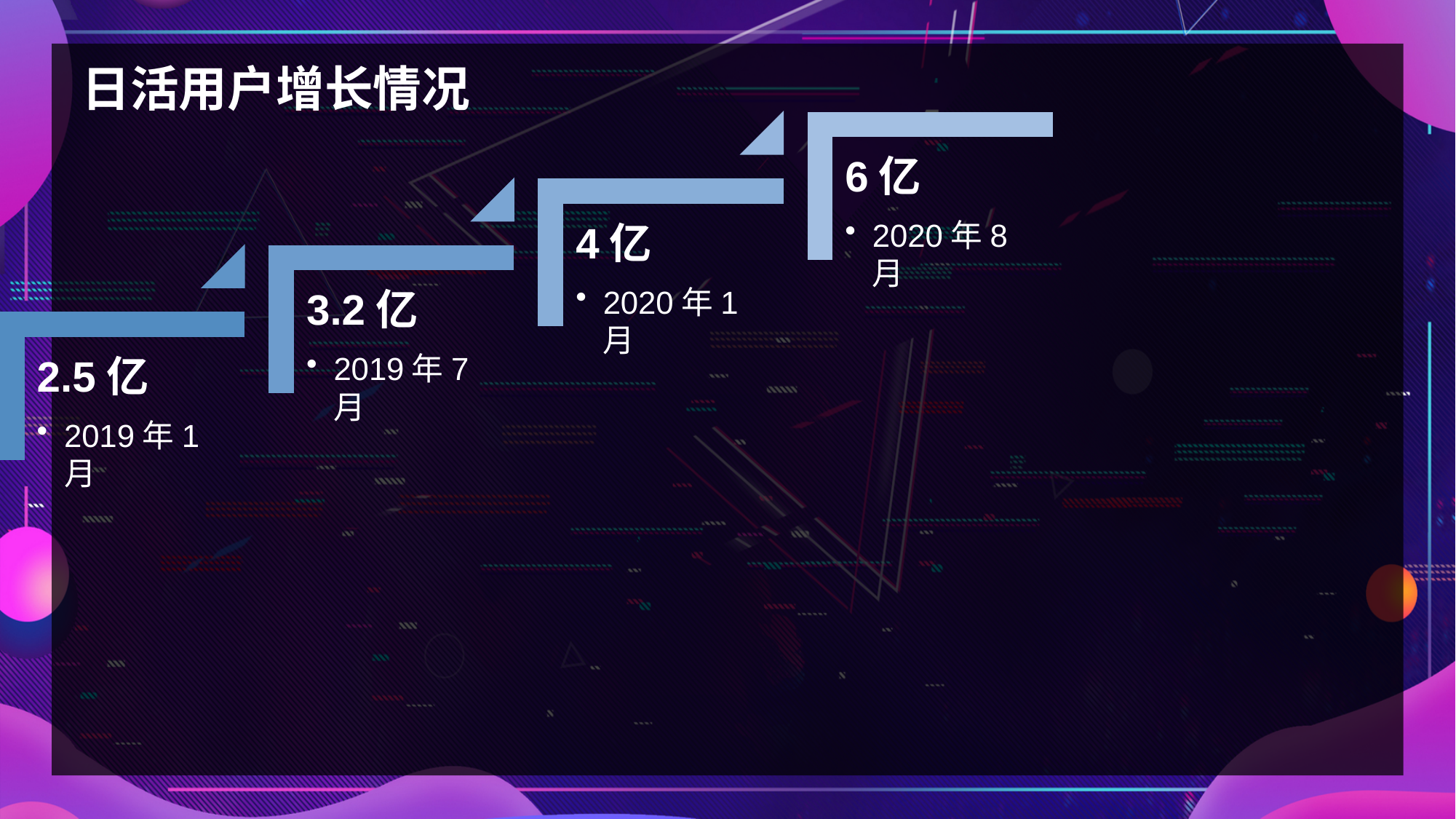

日活用户增长情况
2.5亿
2019年1月
3.2亿
2019年7月
4亿
2020年1月
6亿
2020年8月